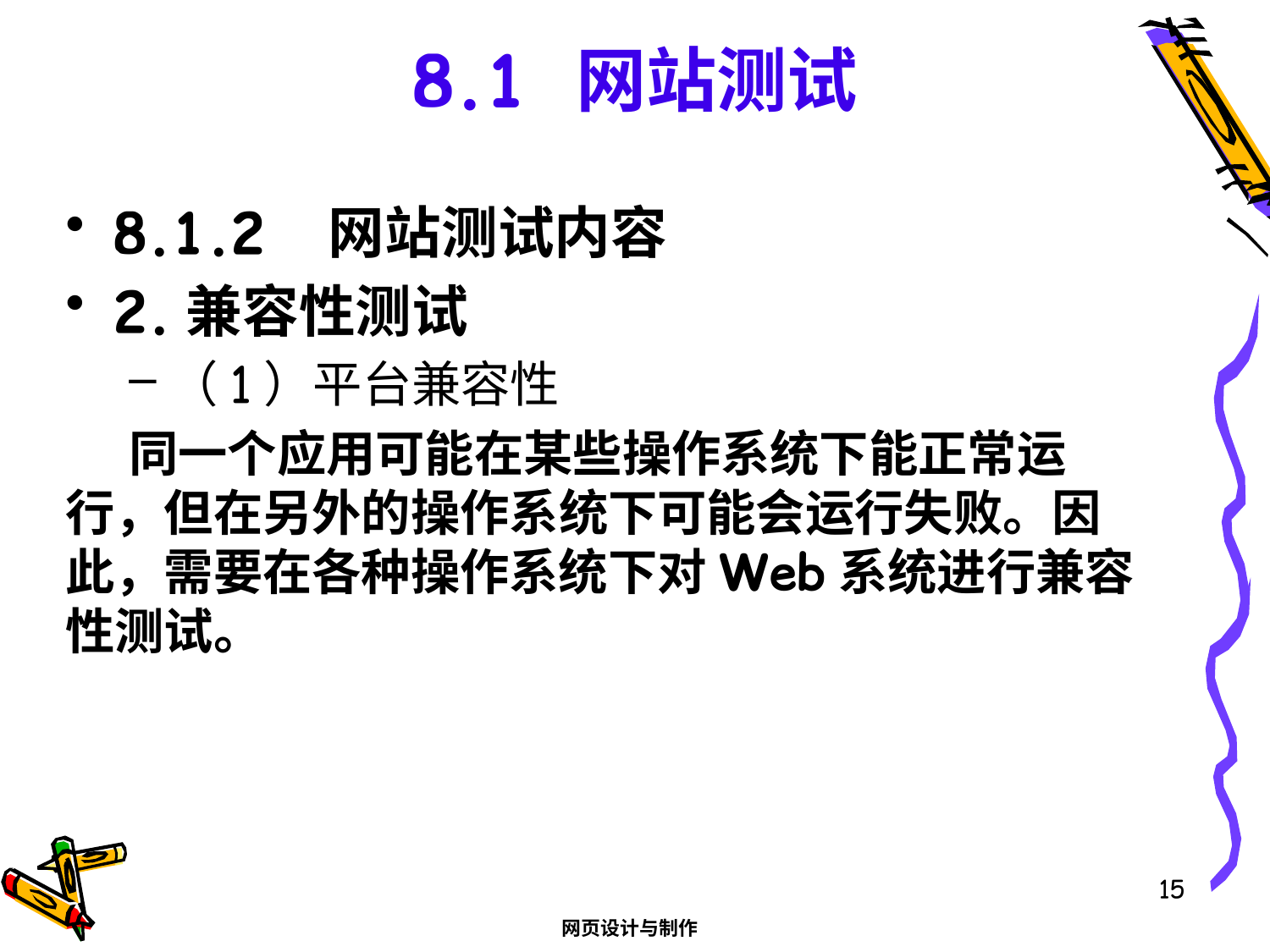

# 8.1 网站测试
8.1.2  网站测试内容
2.兼容性测试
（1）平台兼容性
同一个应用可能在某些操作系统下能正常运行，但在另外的操作系统下可能会运行失败。因此，需要在各种操作系统下对Web系统进行兼容性测试。
15
网页设计与制作